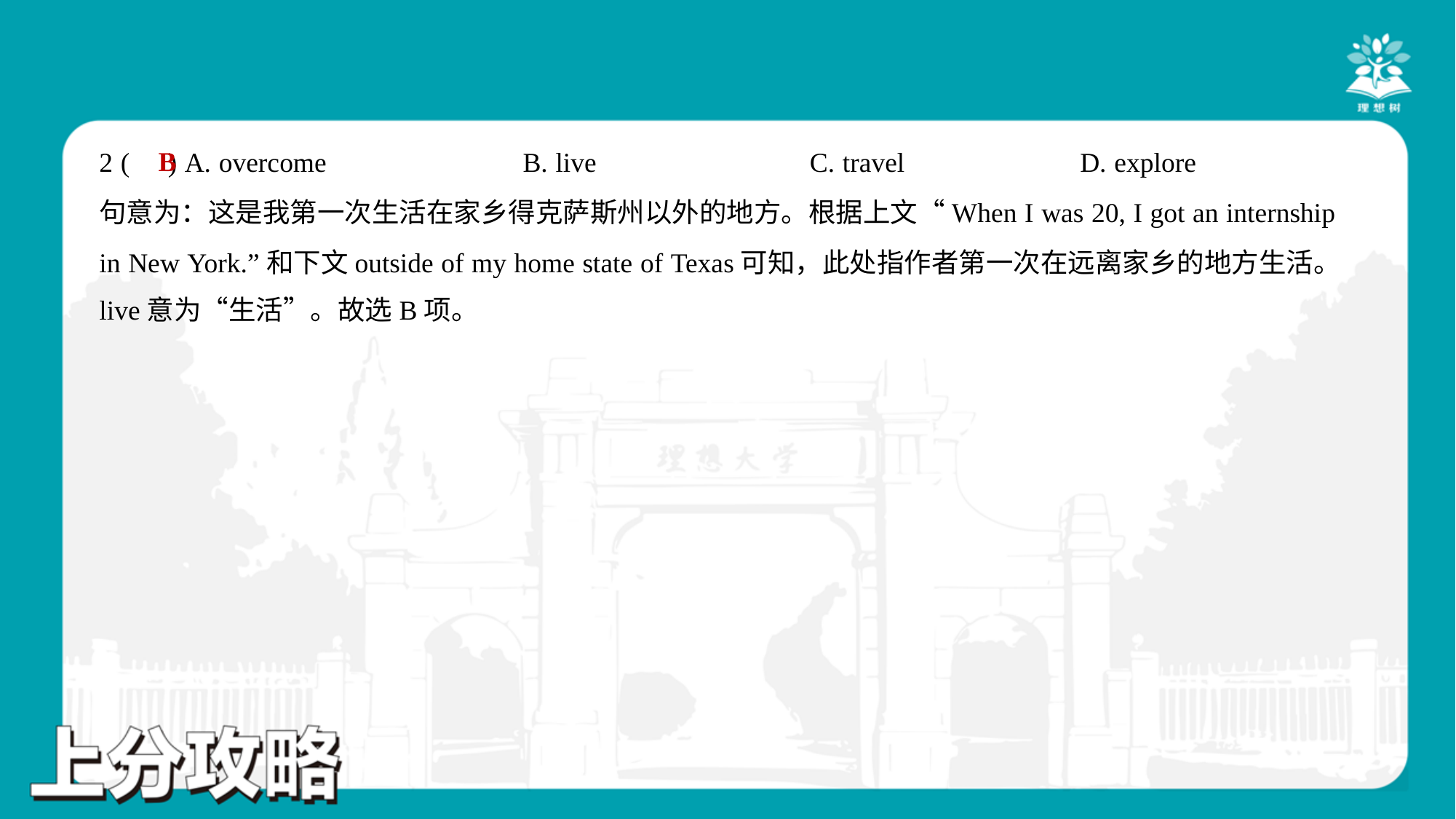

B
2 (     ) A. overcome	B. live	C. travel	D. explore
句意为：这是我第一次生活在家乡得克萨斯州以外的地方。根据上文“When I was 20, I got an internship
in New York.”和下文outside of my home state of Texas可知，此处指作者第一次在远离家乡的地方生活。
live意为“生活”。故选B项。